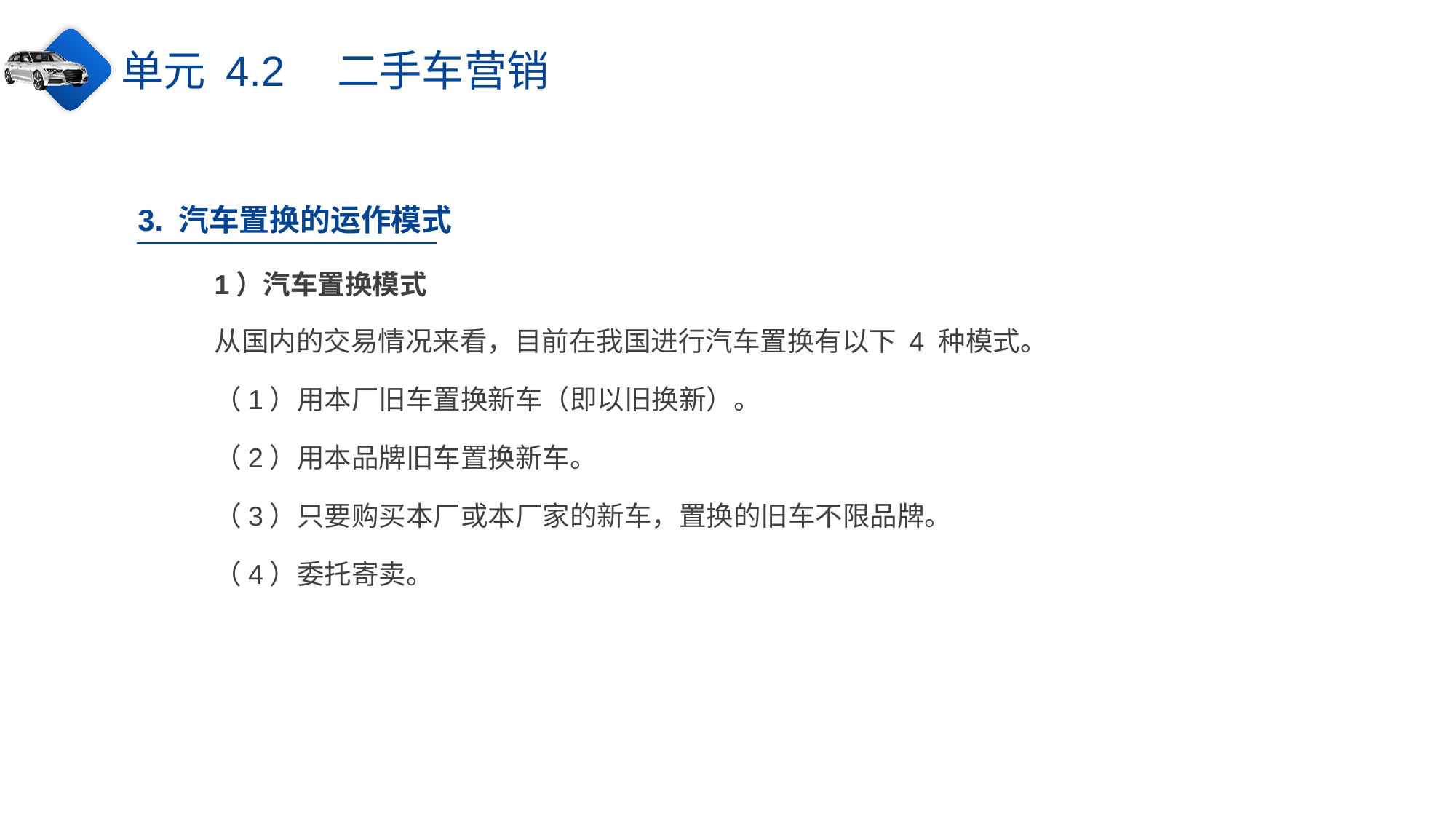

单元 4.2　二手车营销
3. 汽车置换的运作模式
1）汽车置换模式
从国内的交易情况来看，目前在我国进行汽车置换有以下 4 种模式。
（1）用本厂旧车置换新车（即以旧换新）。
（2）用本品牌旧车置换新车。
（3）只要购买本厂或本厂家的新车，置换的旧车不限品牌。
（4）委托寄卖。